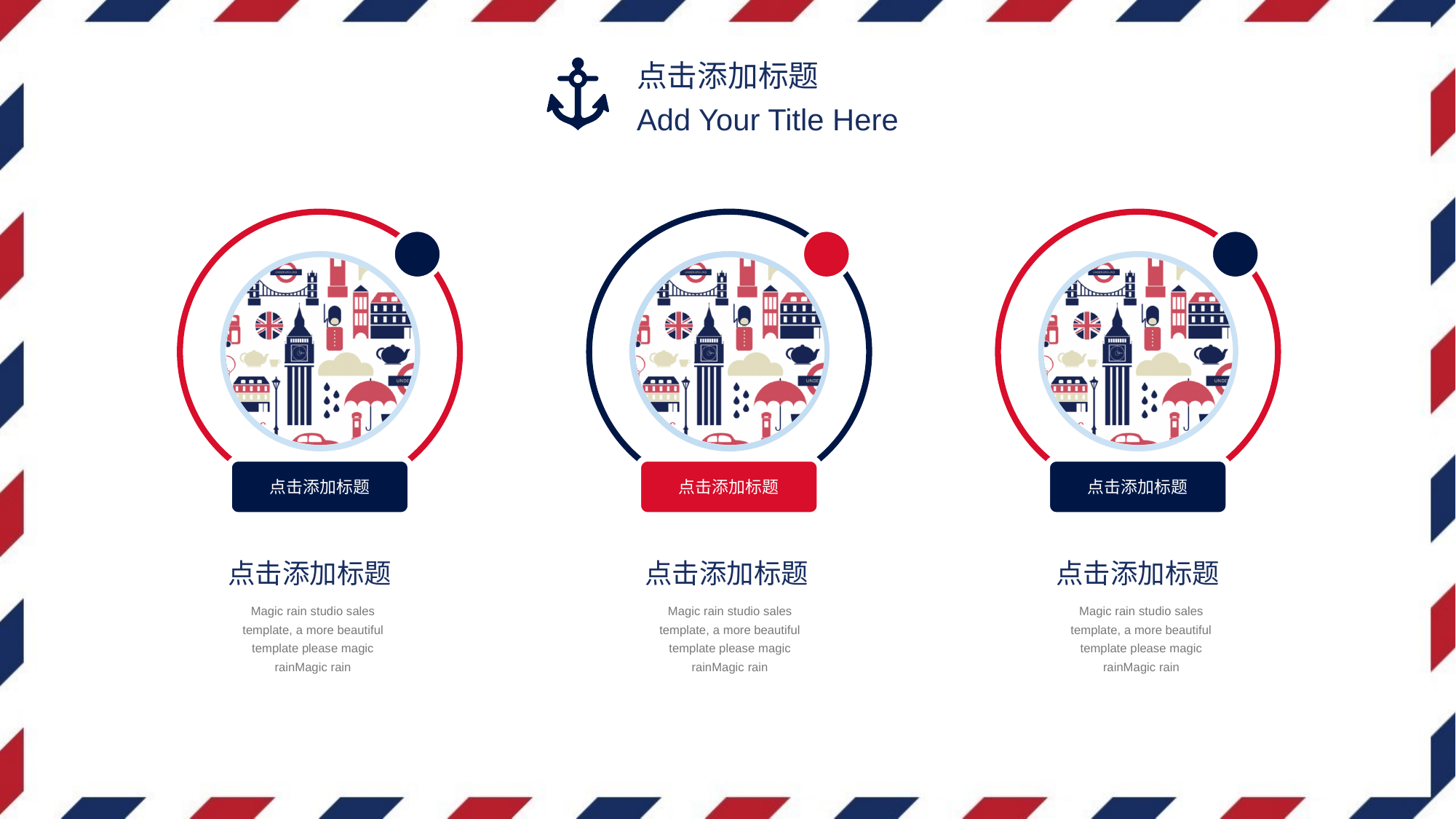

点击添加标题
Add Your Title Here

点击添加标题
点击添加标题
点击添加标题
点击添加标题
Magic rain studio sales template, a more beautiful template please magic rainMagic rain
点击添加标题
Magic rain studio sales template, a more beautiful template please magic rainMagic rain
点击添加标题
Magic rain studio sales template, a more beautiful template please magic rainMagic rain